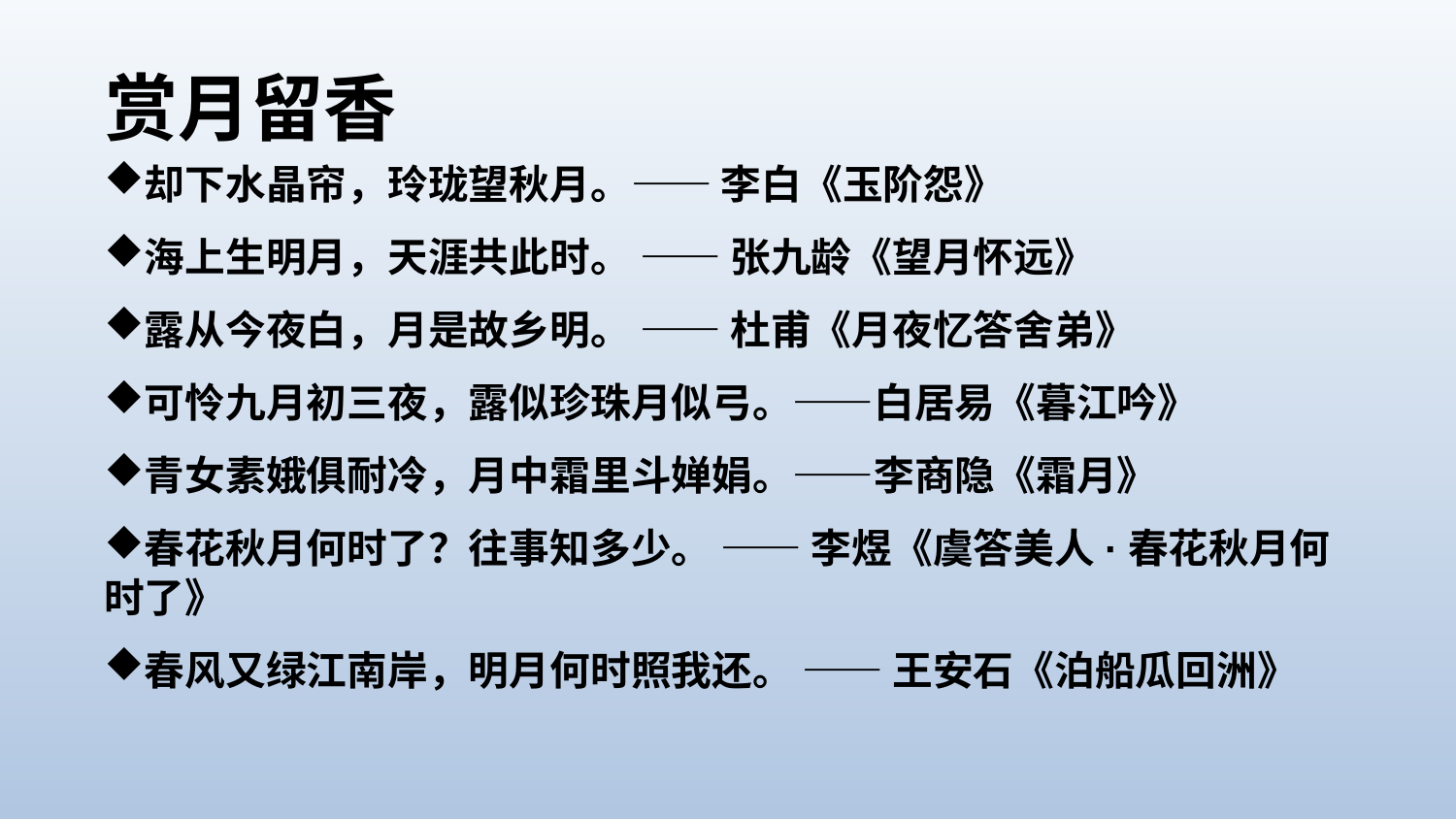

赏月留香
却下水晶帘，玲珑望秋月。—— 李白《玉阶怨》
海上生明月，天涯共此时。 —— 张九龄《望月怀远》
露从今夜白，月是故乡明。 —— 杜甫《月夜忆答舍弟》
可怜九月初三夜，露似珍珠月似弓。——白居易《暮江吟》
青女素娥俱耐冷，月中霜里斗婵娟。——李商隐《霜月》
春花秋月何时了？往事知多少。 —— 李煜《虞答美人·春花秋月何时了》
春风又绿江南岸，明月何时照我还。 —— 王安石《泊船瓜回洲》